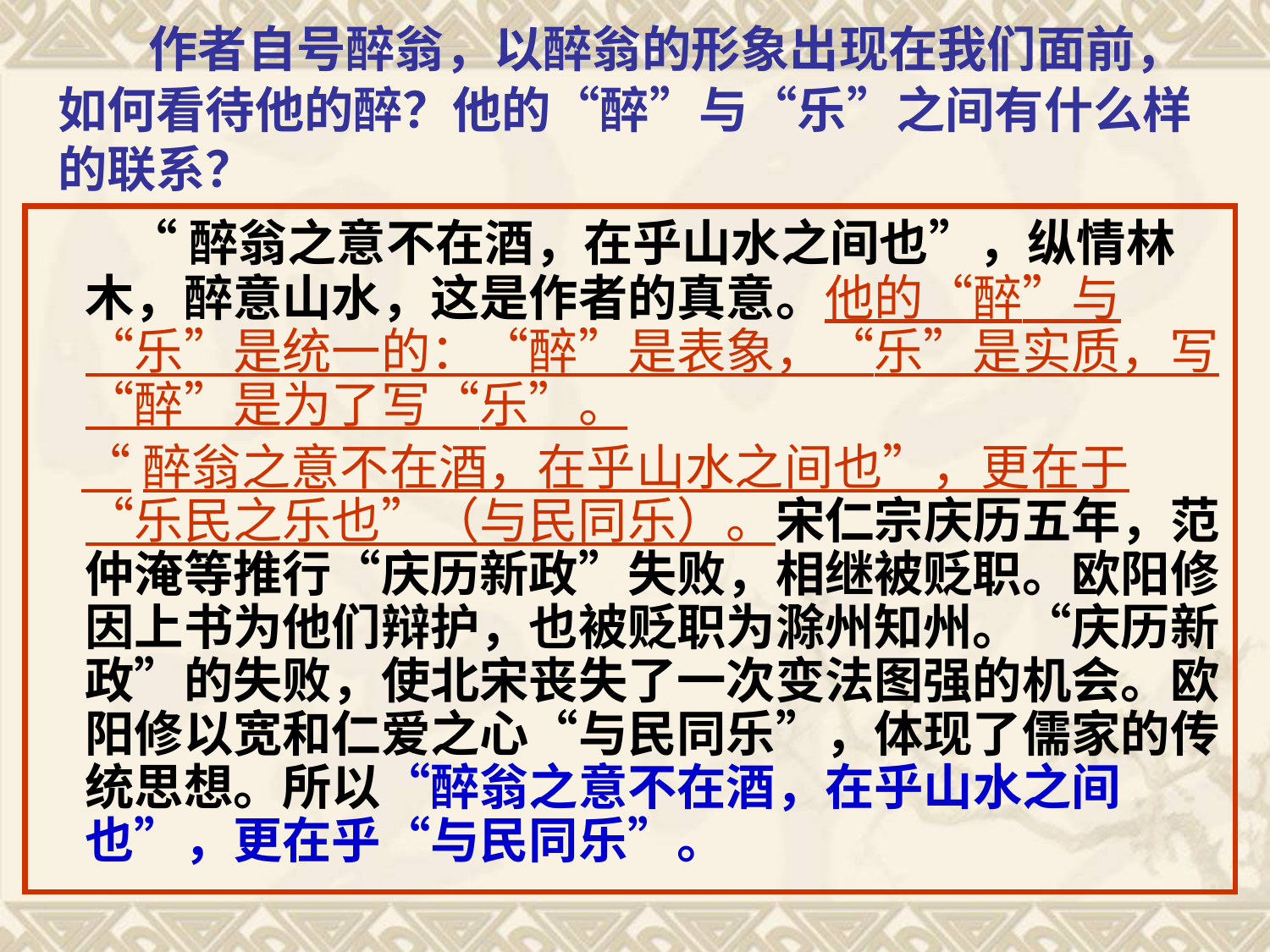

# 作者自号醉翁，以醉翁的形象出现在我们面前，如何看待他的醉？他的“醉”与“乐”之间有什么样的联系？
       “醉翁之意不在酒，在乎山水之间也”，纵情林木，醉意山水，这是作者的真意。他的“醉”与“乐”是统一的：“醉”是表象，“乐”是实质，写“醉”是为了写“乐”。
    “醉翁之意不在酒，在乎山水之间也”，更在于“乐民之乐也”（与民同乐）。宋仁宗庆历五年，范仲淹等推行“庆历新政”失败，相继被贬职。欧阳修因上书为他们辩护，也被贬职为滁州知州。“庆历新政”的失败，使北宋丧失了一次变法图强的机会。欧阳修以宽和仁爱之心“与民同乐”，体现了儒家的传统思想。所以“醉翁之意不在酒，在乎山水之间也”，更在乎“与民同乐”。